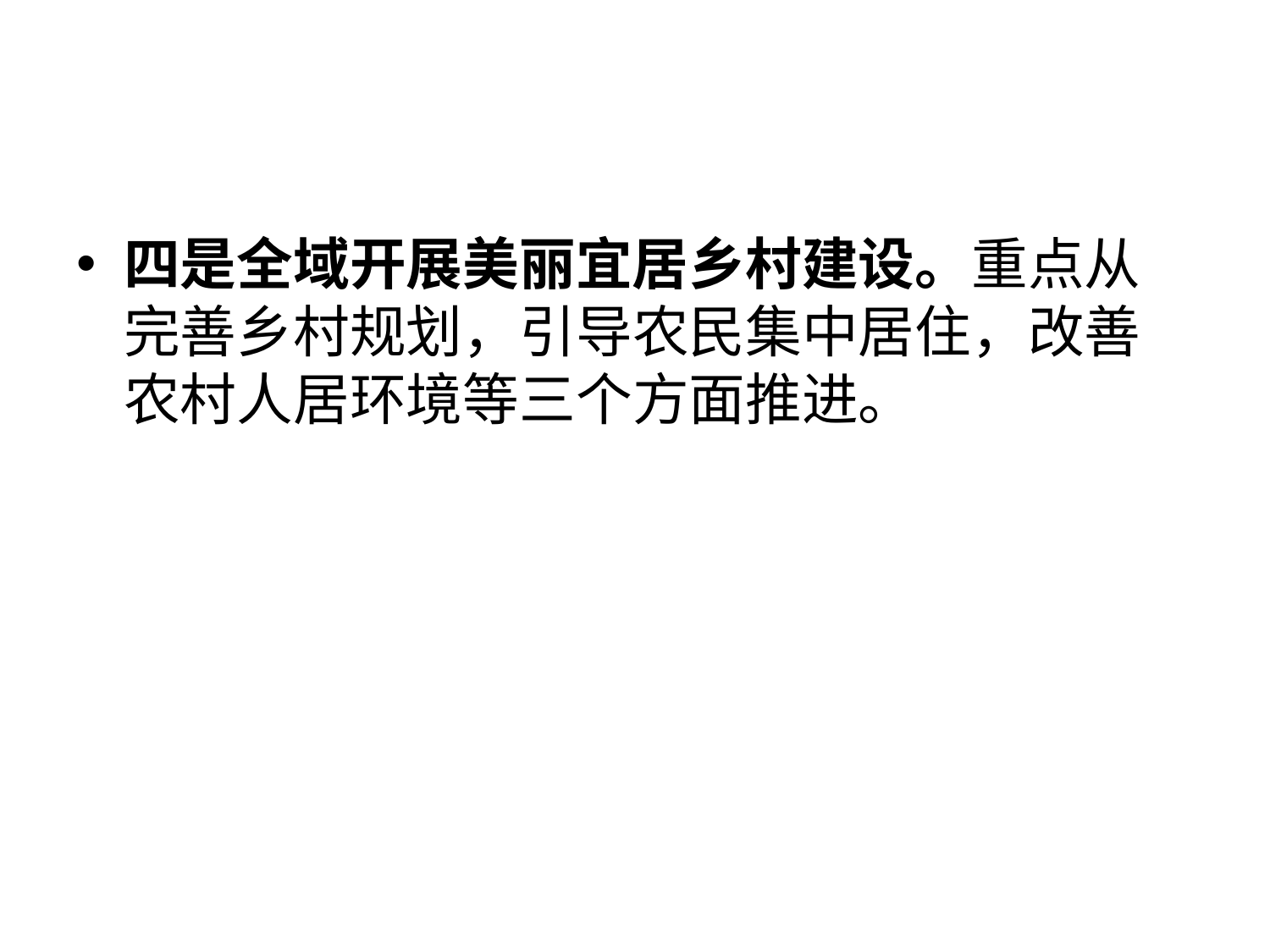

#
四是全域开展美丽宜居乡村建设。重点从完善乡村规划，引导农民集中居住，改善农村人居环境等三个方面推进。